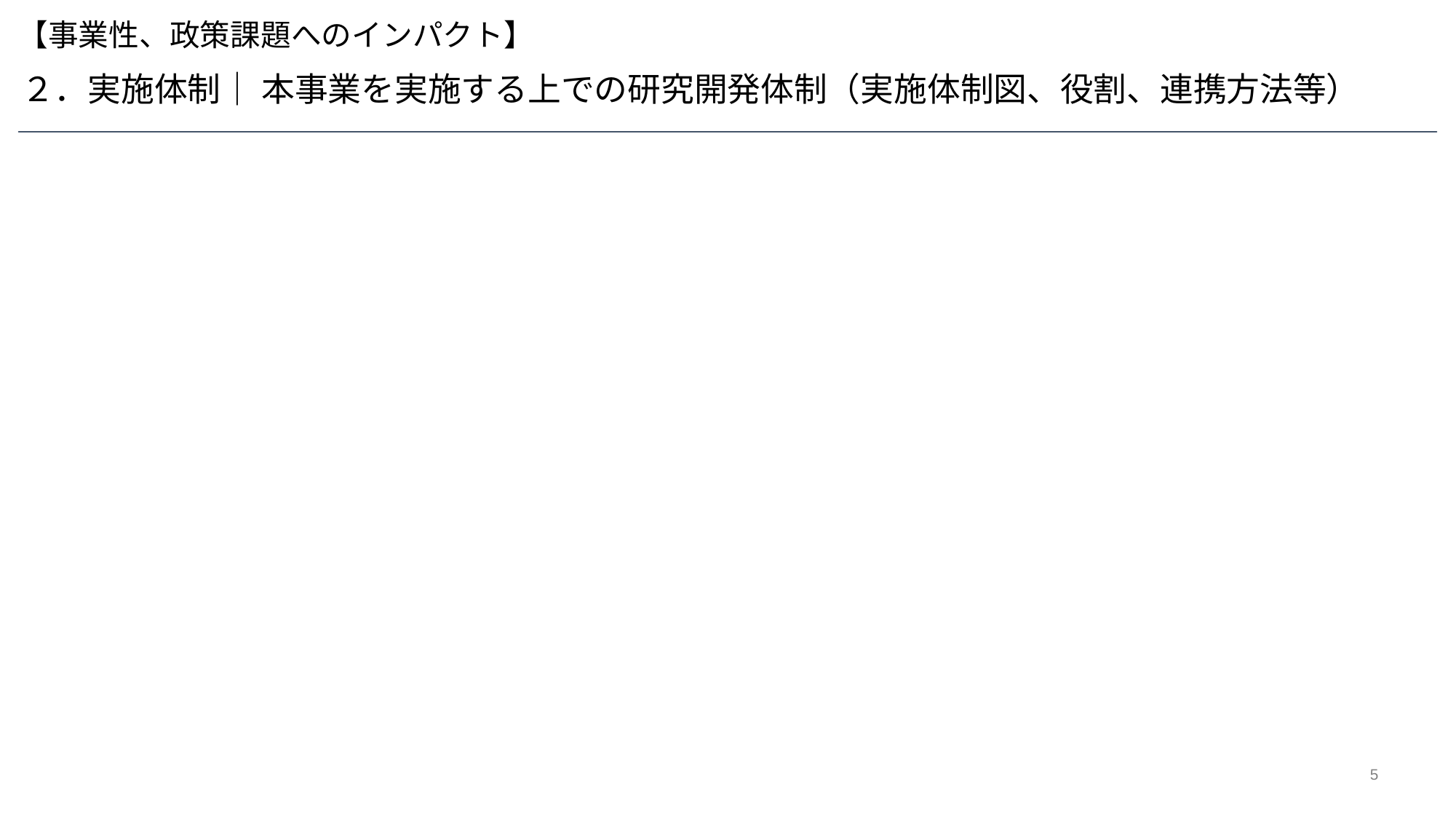

【事業性、政策課題へのインパクト】
２．実施体制｜ 本事業を実施する上での研究開発体制（実施体制図、役割、連携方法等）